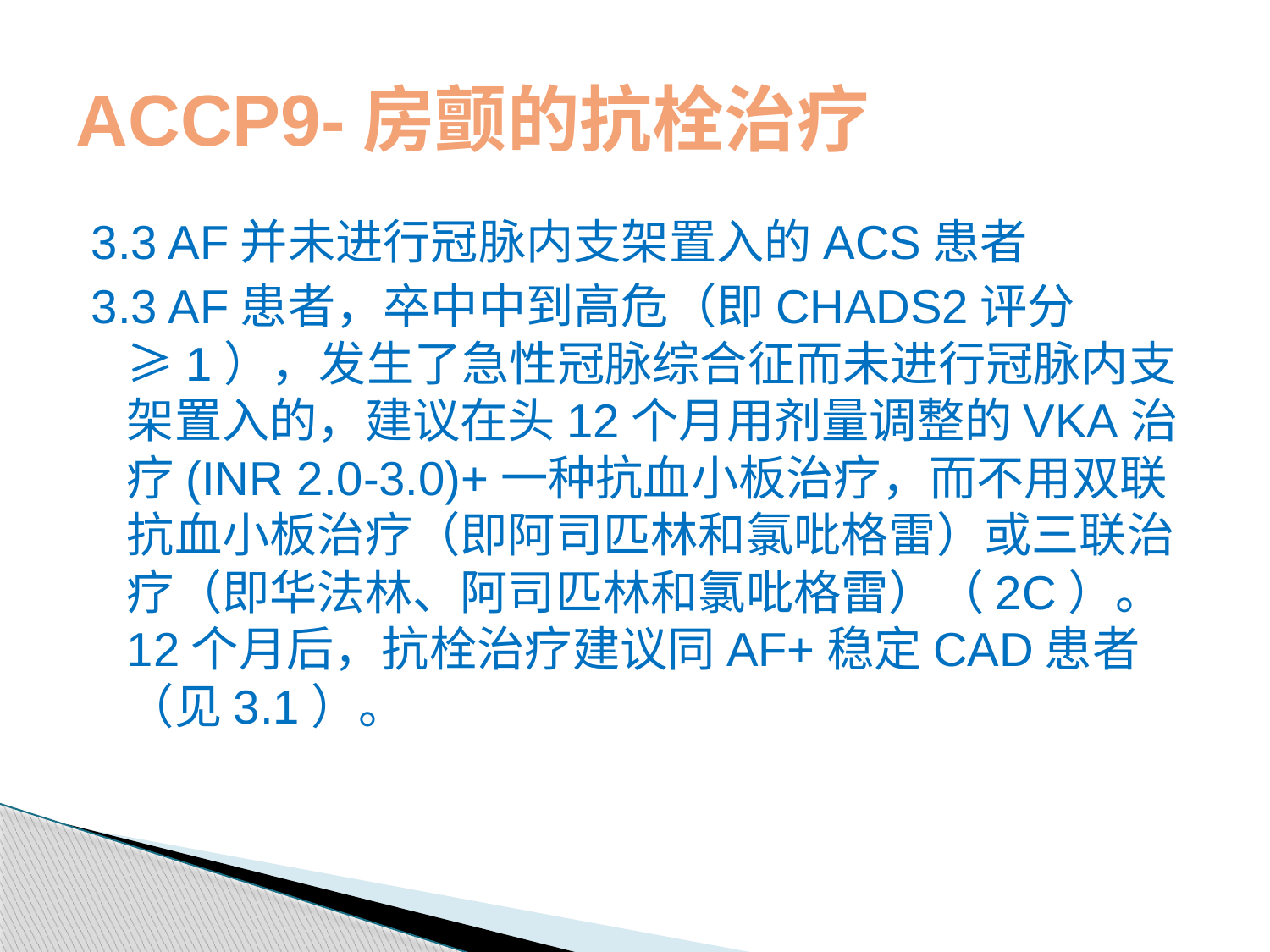

# ACCP9-房颤的抗栓治疗
3.3 AF并未进行冠脉内支架置入的ACS患者
3.3 AF患者，卒中中到高危（即CHADS2评分≥1），发生了急性冠脉综合征而未进行冠脉内支架置入的，建议在头12个月用剂量调整的VKA治疗(INR 2.0-3.0)+一种抗血小板治疗，而不用双联抗血小板治疗（即阿司匹林和氯吡格雷）或三联治疗（即华法林、阿司匹林和氯吡格雷）（2C）。12个月后，抗栓治疗建议同AF+稳定CAD患者（见3.1）。